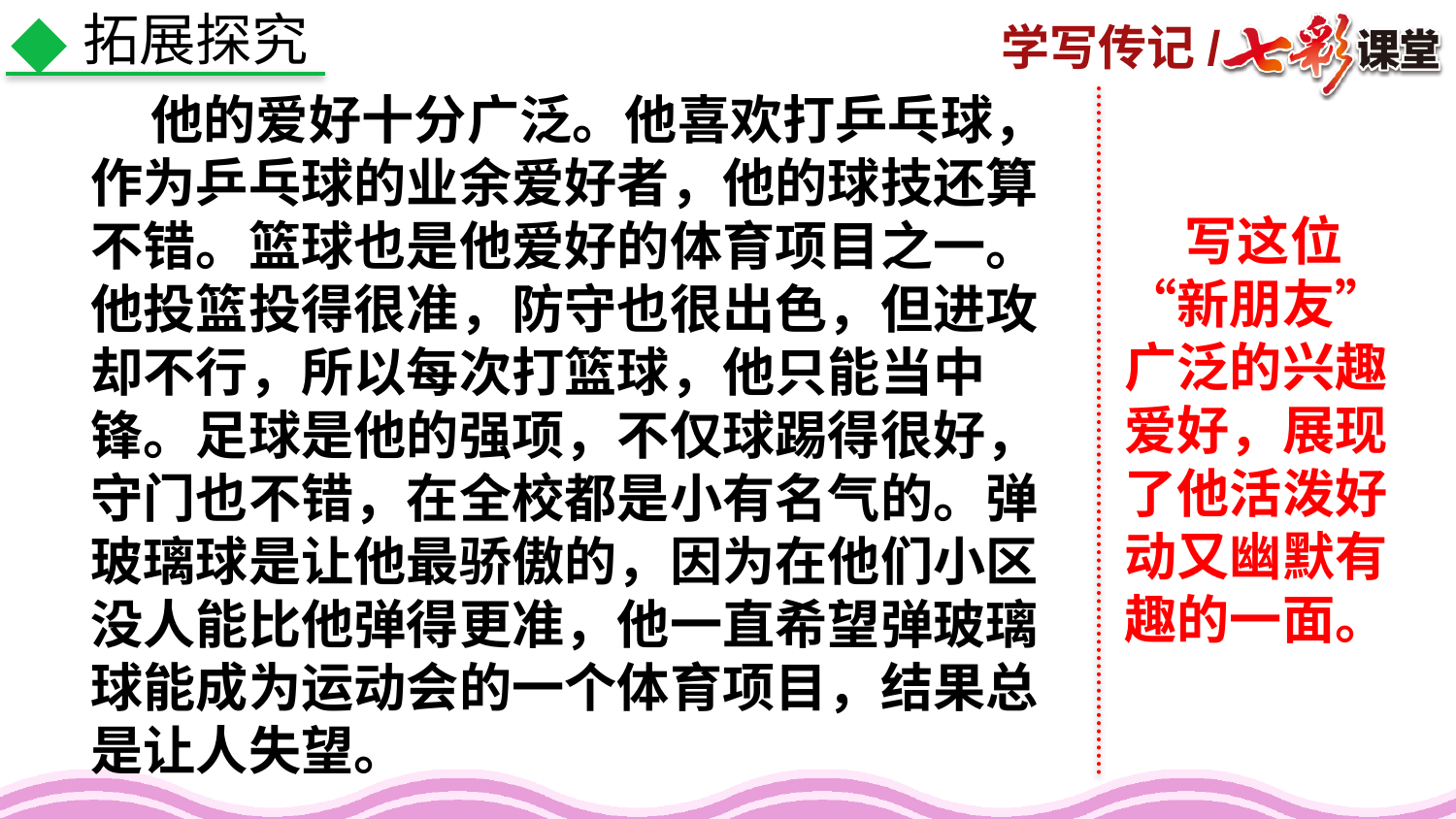

拓展探究

    他的爱好十分广泛。他喜欢打乒乓球，作为乒乓球的业余爱好者，他的球技还算不错。篮球也是他爱好的体育项目之一。他投篮投得很准，防守也很出色，但进攻却不行，所以每次打篮球，他只能当中锋。足球是他的强项，不仅球踢得很好，守门也不错，在全校都是小有名气的。弹玻璃球是让他最骄傲的，因为在他们小区没人能比他弹得更准，他一直希望弹玻璃球能成为运动会的一个体育项目，结果总是让人失望。
    写这位“新朋友”广泛的兴趣爱好，展现了他活泼好动又幽默有趣的一面。